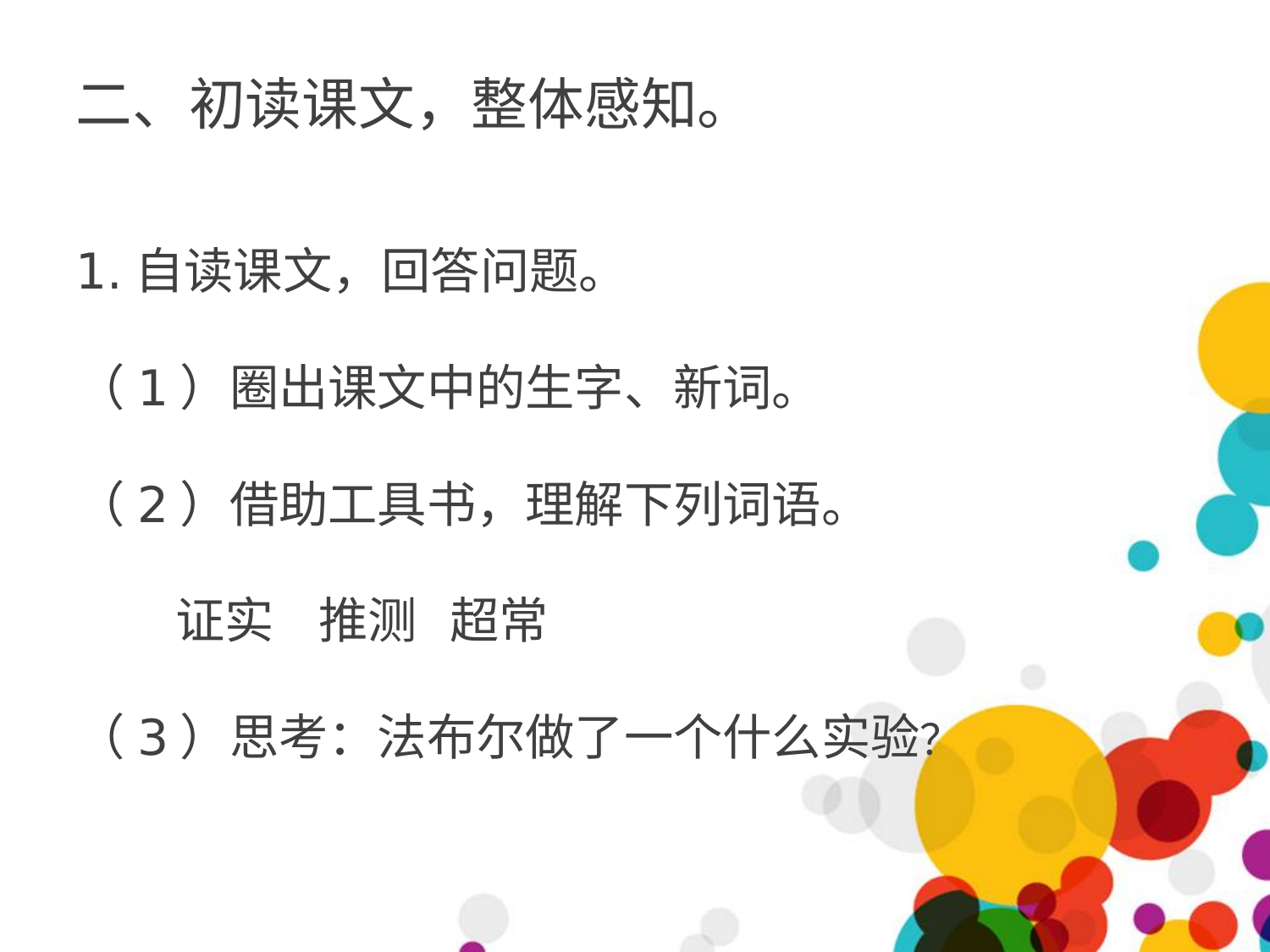

# 二、初读课文，整体感知。
1.自读课文，回答问题。
（1）圈出课文中的生字、新词。
（2）借助工具书，理解下列词语。
        证实    推测   超常
（3）思考：法布尔做了一个什么实验？